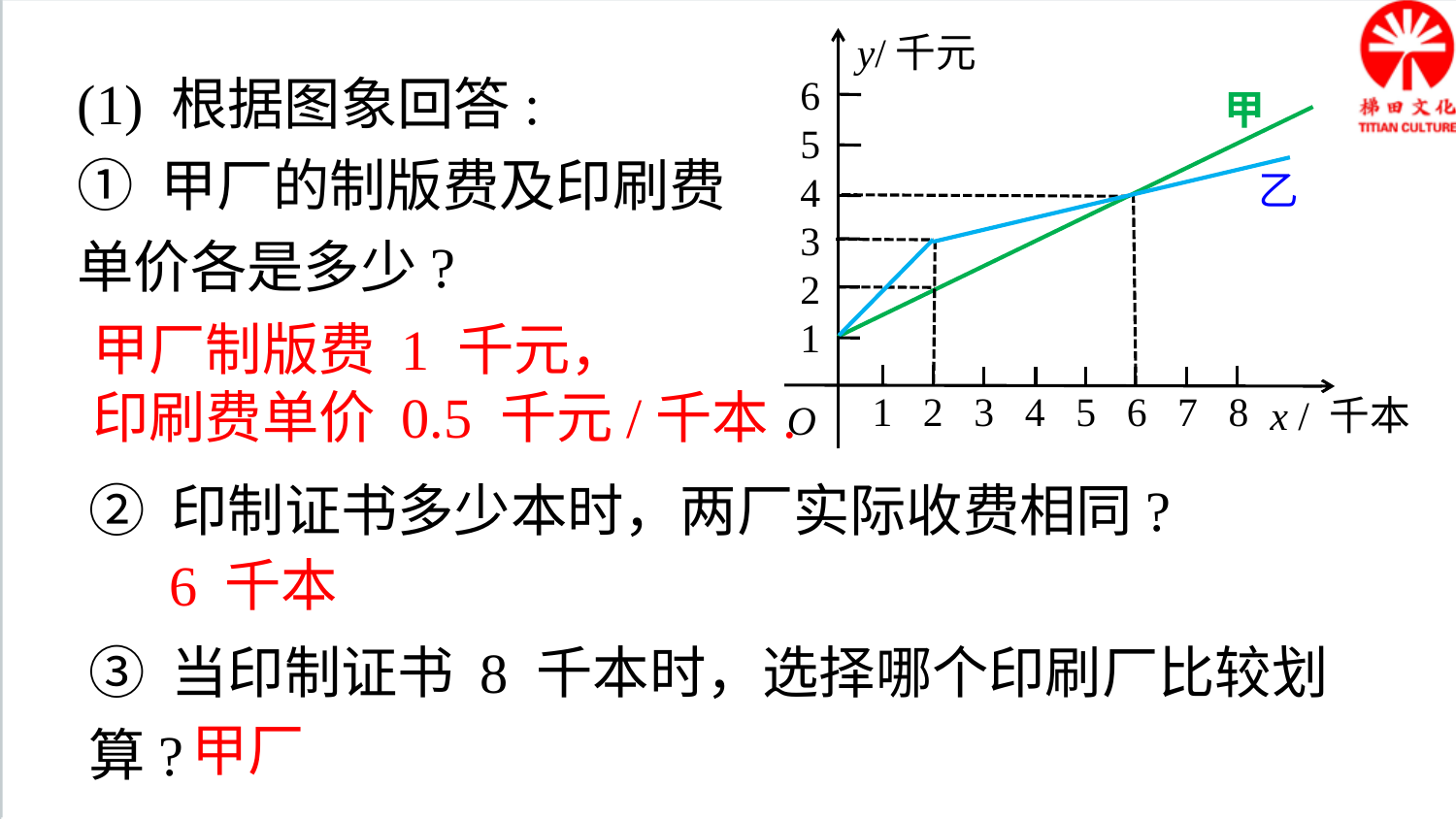

y/千元
6
5
4
3
2
1
甲
乙
 1   2   3   4   5   6   7   8
x / 千本
O
(1) 根据图象回答:
① 甲厂的制版费及印刷费
单价各是多少?

甲厂制版费 1 千元，
印刷费单价 0.5 千元/千本.
② 印制证书多少本时，两厂实际收费相同?

③ 当印制证书 8 千本时，选择哪个印刷厂比较划算?
6 千本
甲厂